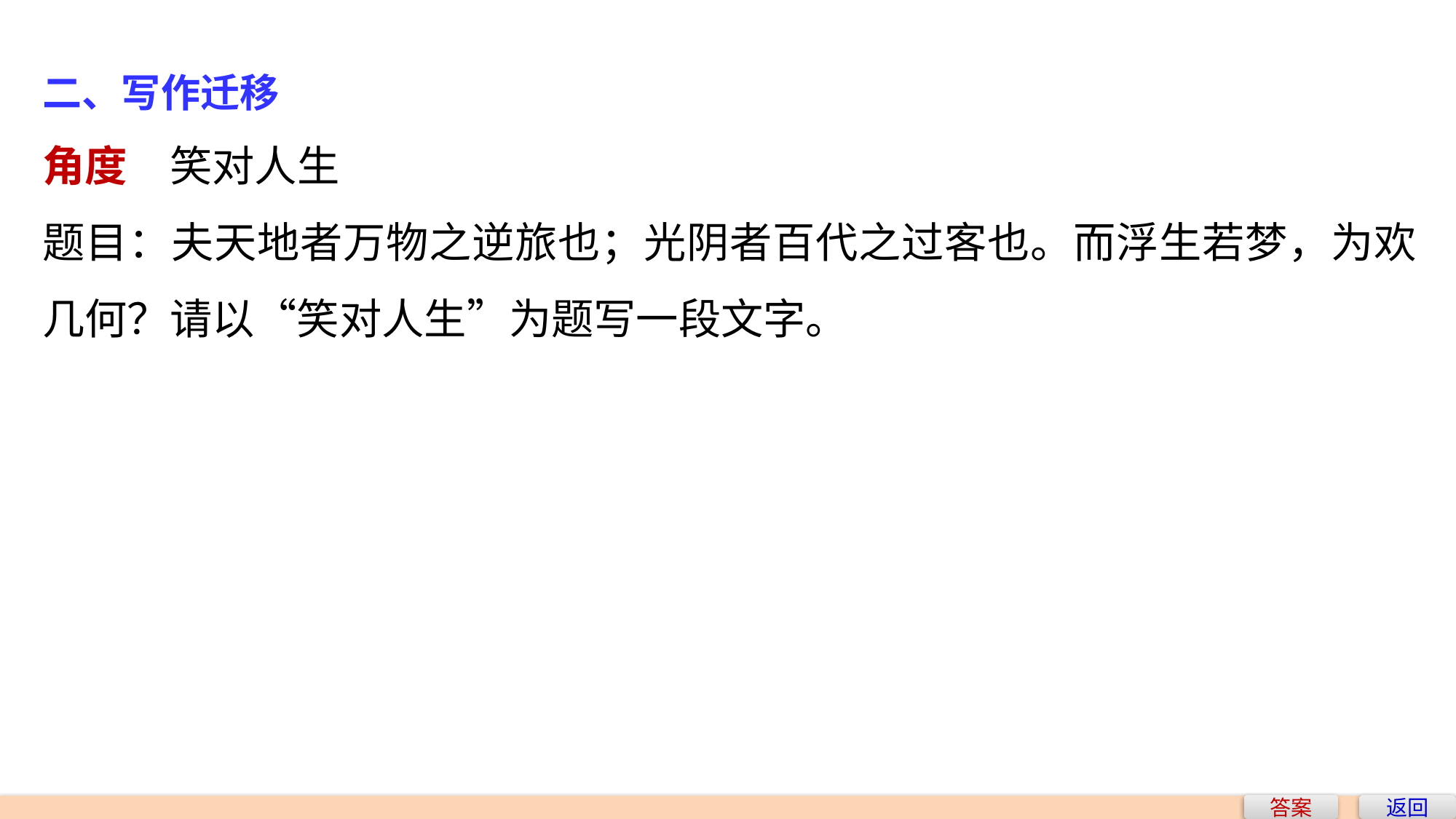

二、写作迁移
角度　笑对人生
题目：夫天地者万物之逆旅也；光阴者百代之过客也。而浮生若梦，为欢几何？请以“笑对人生”为题写一段文字。
答案
返回